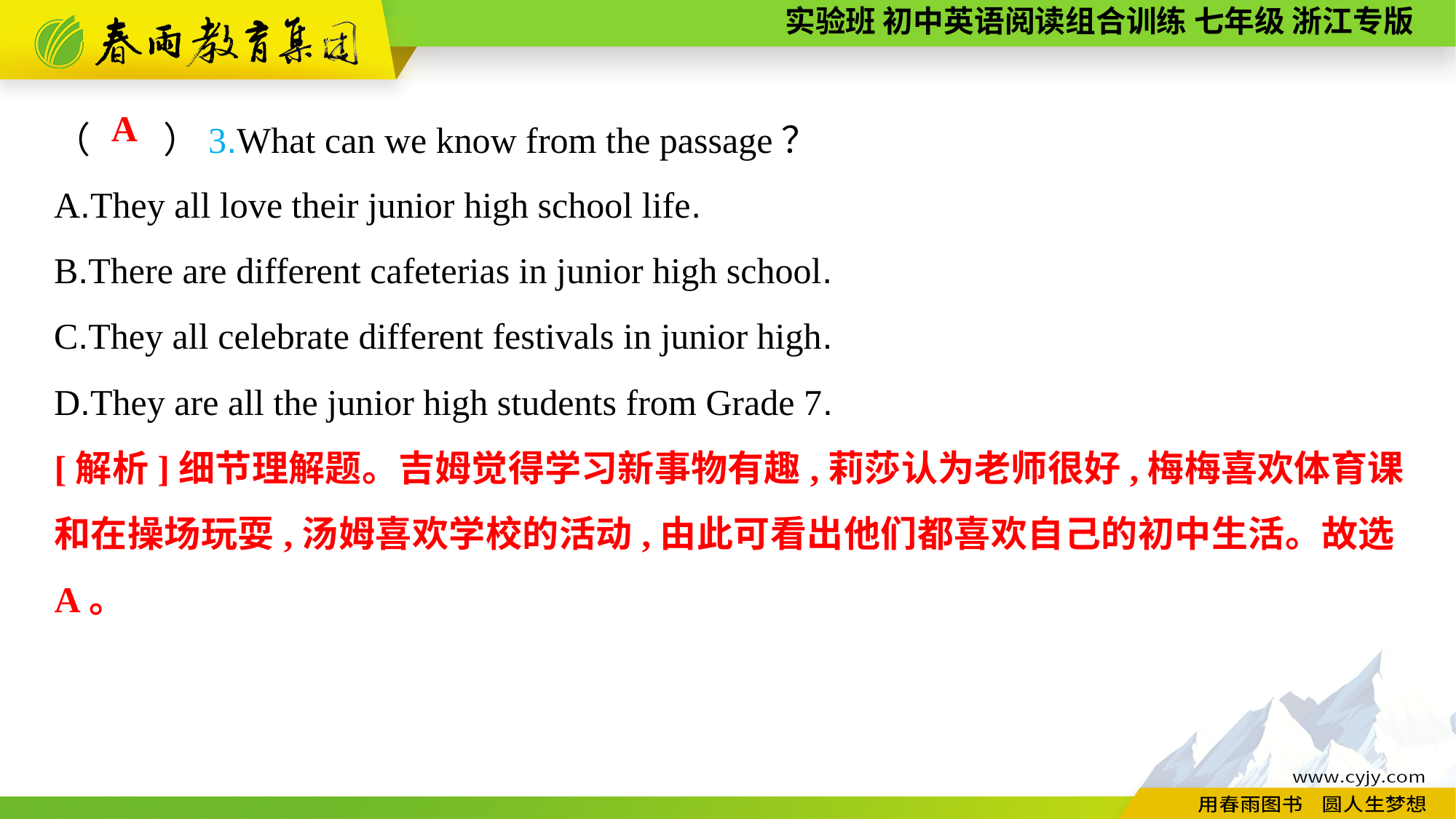

（　　）3.What can we know from the passage？
A.They all love their junior high school life.
B.There are different cafeterias in junior high school.
C.They all celebrate different festivals in junior high.
D.They are all the junior high students from Grade 7.
A
[解析]细节理解题。吉姆觉得学习新事物有趣,莉莎认为老师很好,梅梅喜欢体育课和在操场玩耍,汤姆喜欢学校的活动,由此可看出他们都喜欢自己的初中生活。故选A。